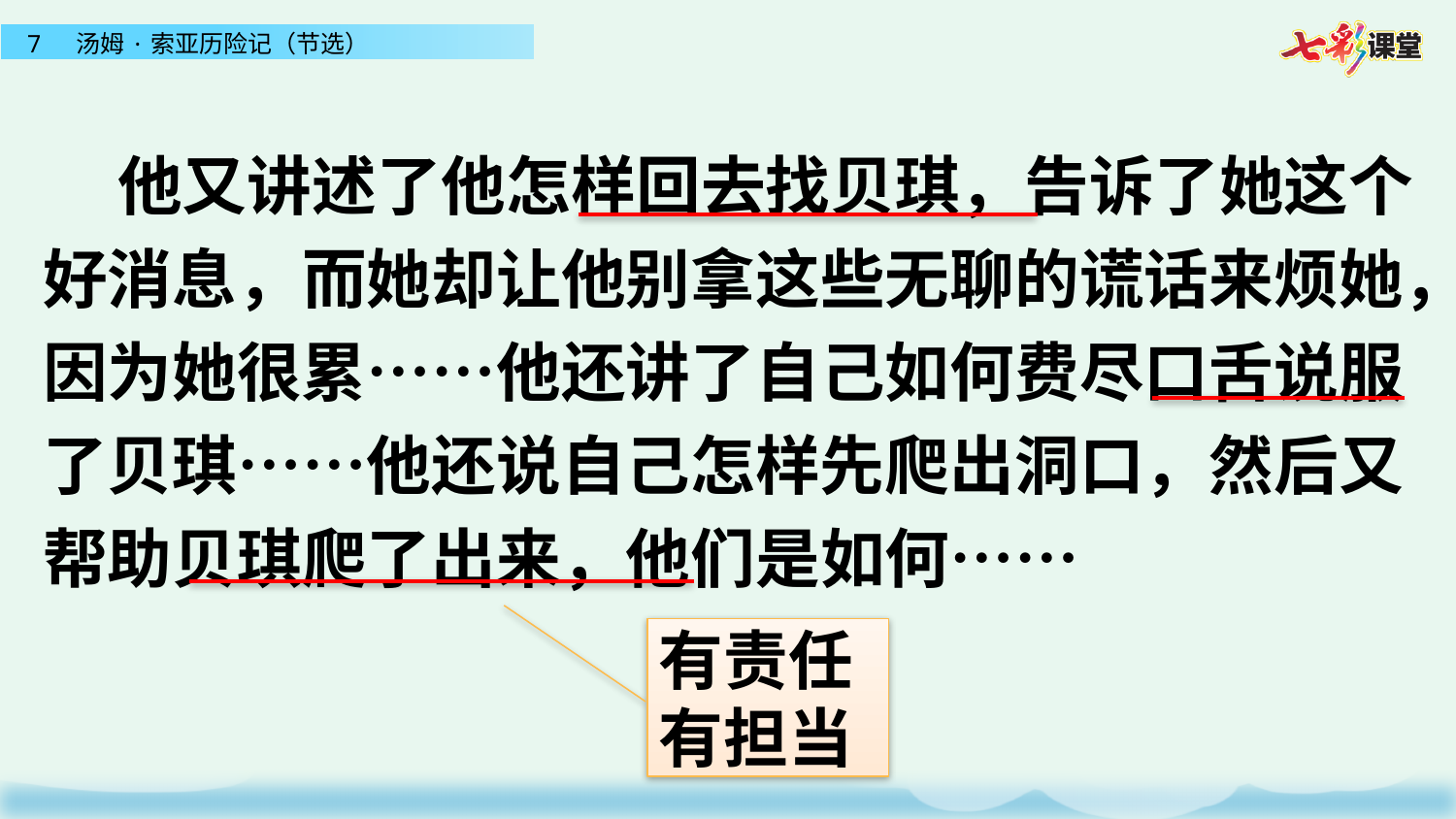

他又讲述了他怎样回去找贝琪，告诉了她这个好消息，而她却让他别拿这些无聊的谎话来烦她，因为她很累……他还讲了自己如何费尽口舌说服了贝琪……他还说自己怎样先爬出洞口，然后又帮助贝琪爬了出来，他们是如何……

有责任
有担当